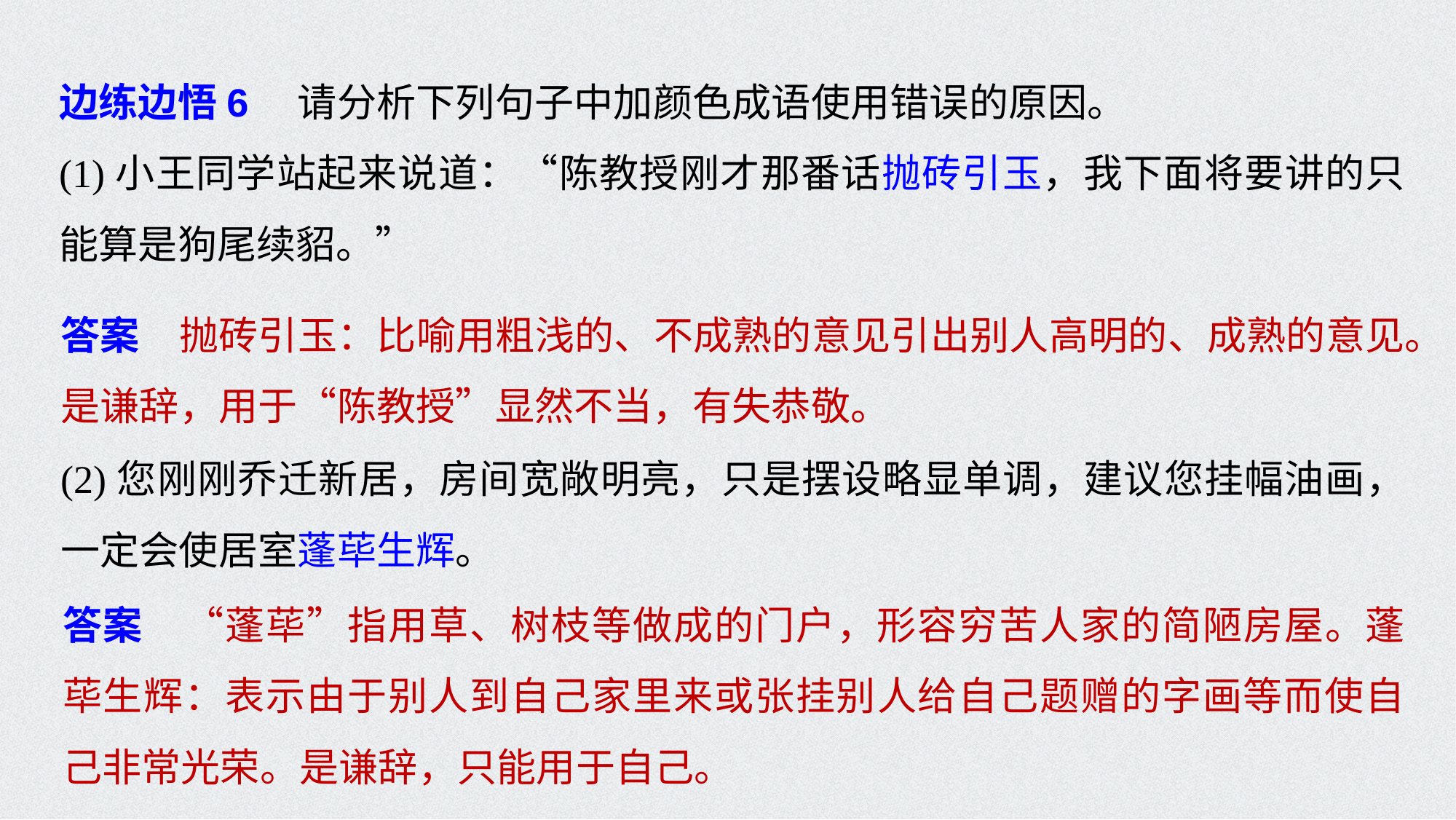

边练边悟6　请分析下列句子中加颜色成语使用错误的原因。
(1)小王同学站起来说道：“陈教授刚才那番话抛砖引玉，我下面将要讲的只能算是狗尾续貂。”
答案　抛砖引玉：比喻用粗浅的、不成熟的意见引出别人高明的、成熟的意见。是谦辞，用于“陈教授”显然不当，有失恭敬。
(2)您刚刚乔迁新居，房间宽敞明亮，只是摆设略显单调，建议您挂幅油画，一定会使居室蓬荜生辉。
答案　“蓬荜”指用草、树枝等做成的门户，形容穷苦人家的简陋房屋。蓬荜生辉：表示由于别人到自己家里来或张挂别人给自己题赠的字画等而使自己非常光荣。是谦辞，只能用于自己。